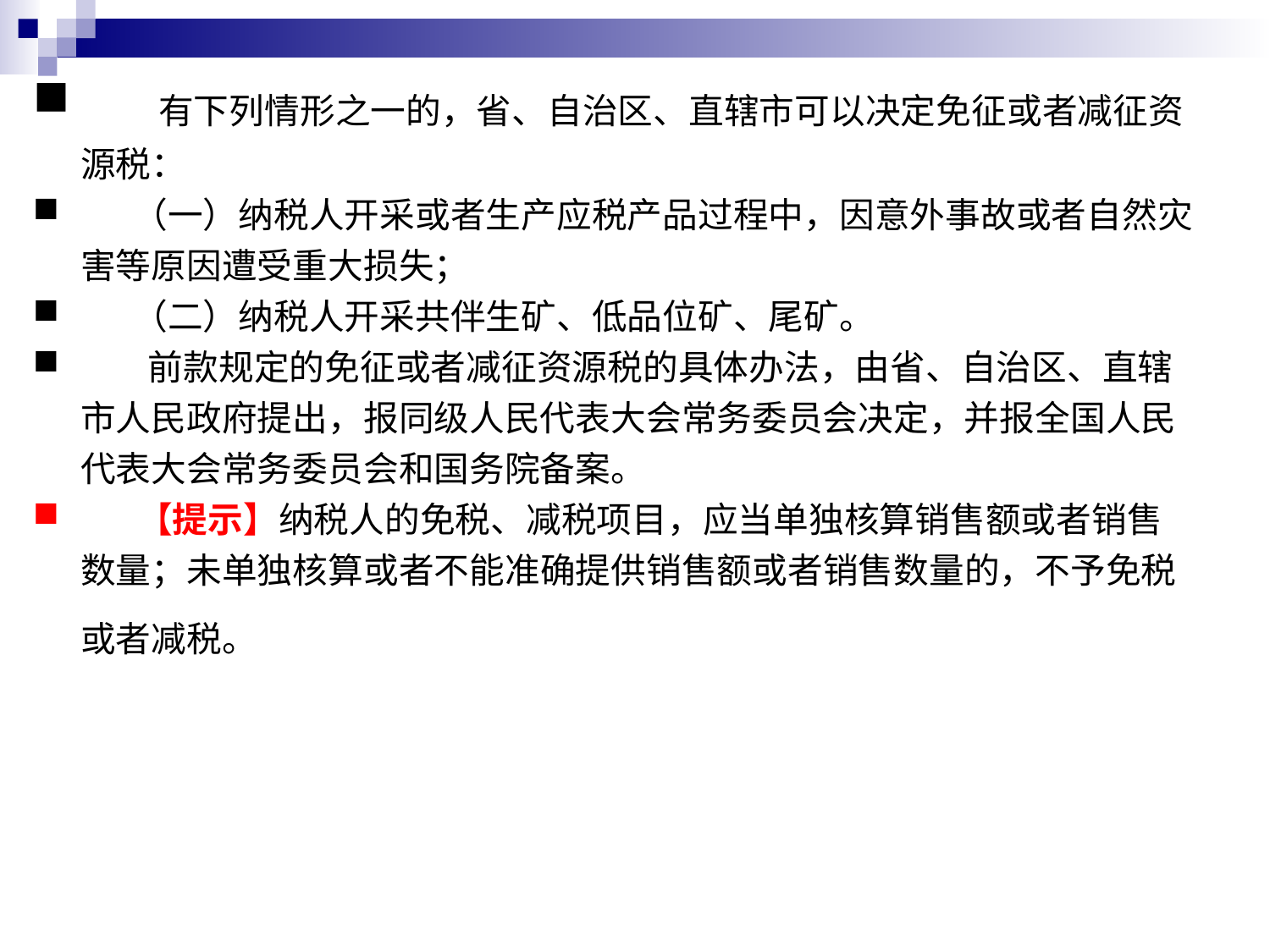

有下列情形之一的，省、自治区、直辖市可以决定免征或者减征资源税：
 　（一）纳税人开采或者生产应税产品过程中，因意外事故或者自然灾害等原因遭受重大损失；
 　（二）纳税人开采共伴生矿、低品位矿、尾矿。
 　  前款规定的免征或者减征资源税的具体办法，由省、自治区、直辖市人民政府提出，报同级人民代表大会常务委员会决定，并报全国人民代表大会常务委员会和国务院备案。
      【提示】纳税人的免税、减税项目，应当单独核算销售额或者销售数量；未单独核算或者不能准确提供销售额或者销售数量的，不予免税或者减税。
#